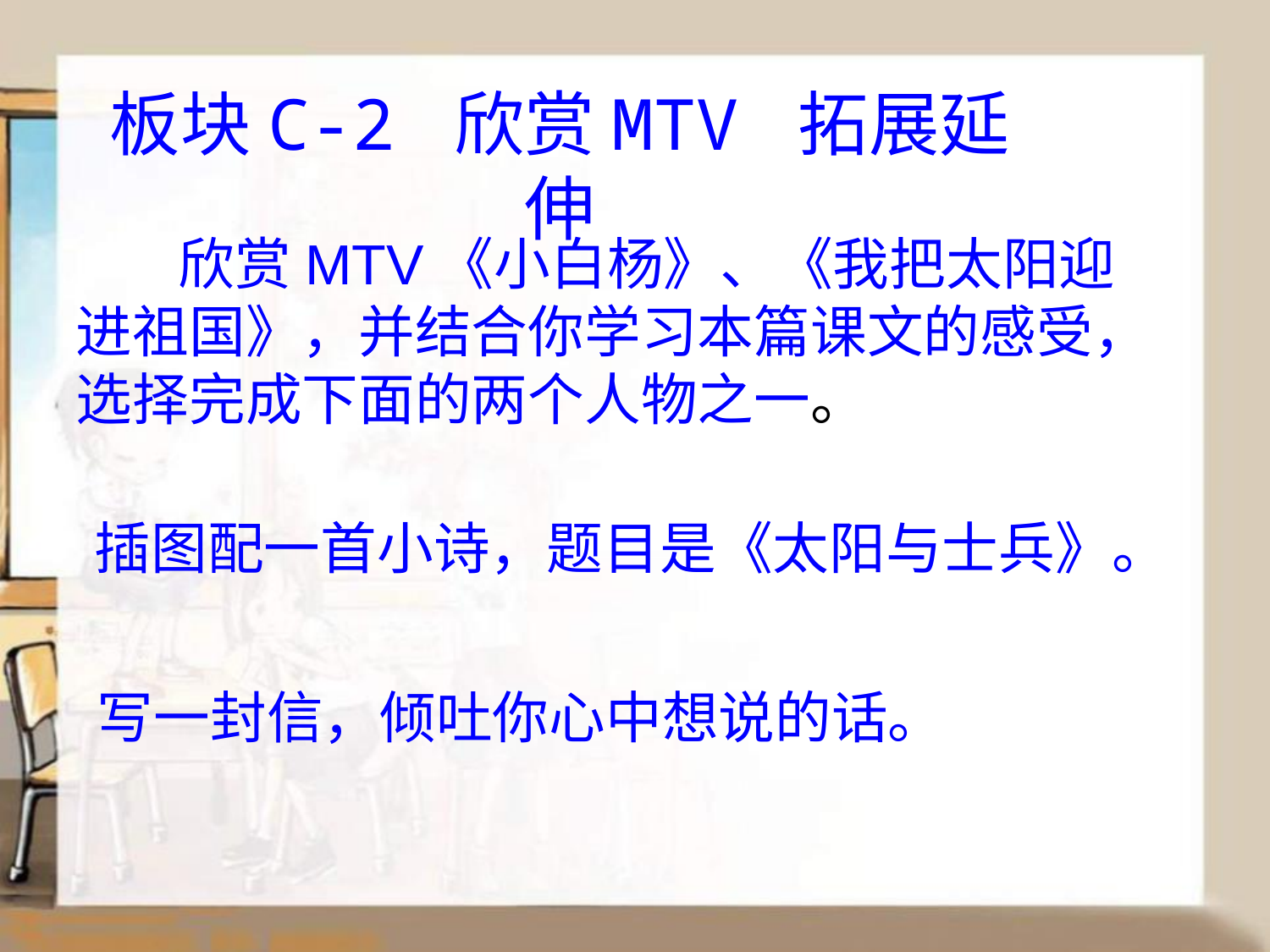

板块C-2 欣赏MTV 拓展延伸
       欣赏MTV《小白杨》、《我把太阳迎进祖国》，并结合你学习本篇课文的感受，选择完成下面的两个人物之一。
插图配一首小诗，题目是《太阳与士兵》。
写一封信，倾吐你心中想说的话。